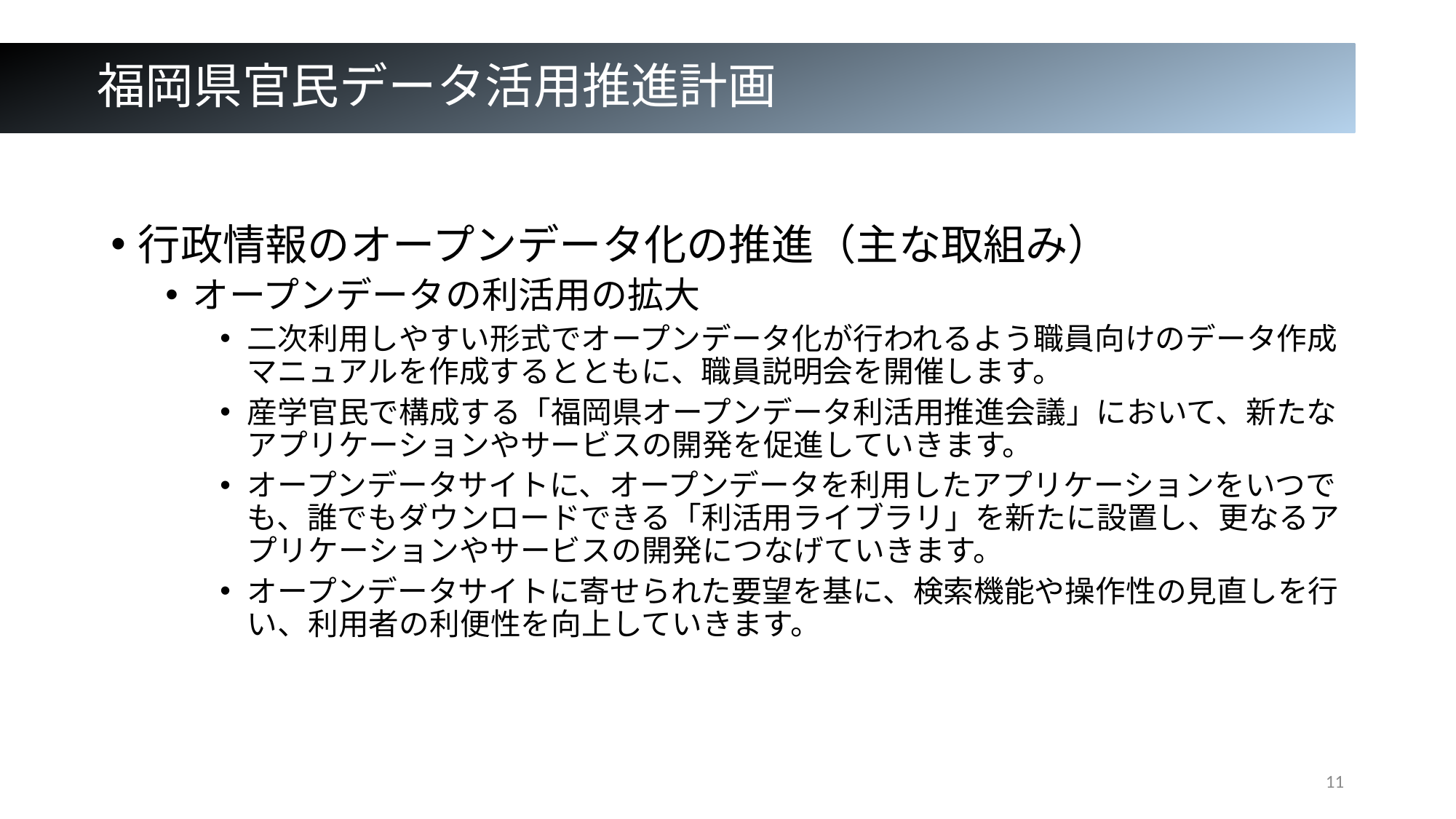

# 福岡県官民データ活用推進計画
行政情報のオープンデータ化の推進（主な取組み）
オープンデータの利活用の拡大
二次利用しやすい形式でオープンデータ化が行われるよう職員向けのデータ作成マニュアルを作成するとともに、職員説明会を開催します。
産学官民で構成する「福岡県オープンデータ利活用推進会議」において、新たなアプリケーションやサービスの開発を促進していきます。
オープンデータサイトに、オープンデータを利用したアプリケーションをいつでも、誰でもダウンロードできる「利活用ライブラリ」を新たに設置し、更なるアプリケーションやサービスの開発につなげていきます。
オープンデータサイトに寄せられた要望を基に、検索機能や操作性の見直しを行い、利用者の利便性を向上していきます。
11